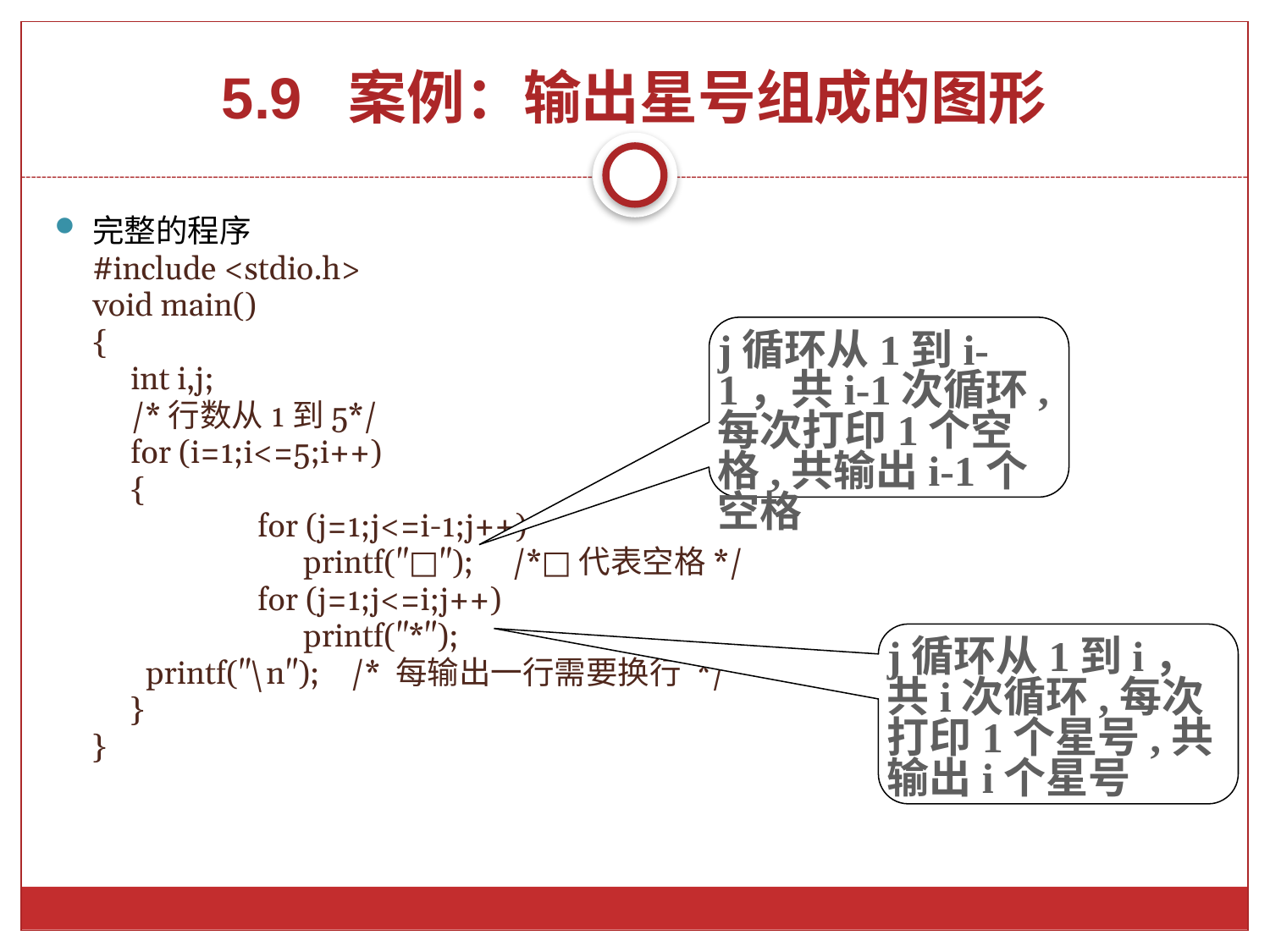

# 5.9  案例：输出星号组成的图形
完整的程序
#include <stdio.h>
void main()
{
	int i,j;
	/*行数从1到5*/
	for (i=1;i<=5;i++)
	{
		for (j=1;j<=i-1;j++)
		      printf("□");	/*□代表空格*/
		for (j=1;j<=i;j++)
		      printf("*");
	  printf("\n");    /* 每输出一行需要换行 */
	}
}
j循环从1到i-1，共i-1次循环,每次打印1个空格,共输出i-1个空格
j循环从1到i，共i次循环,每次打印1个星号,共输出i个星号